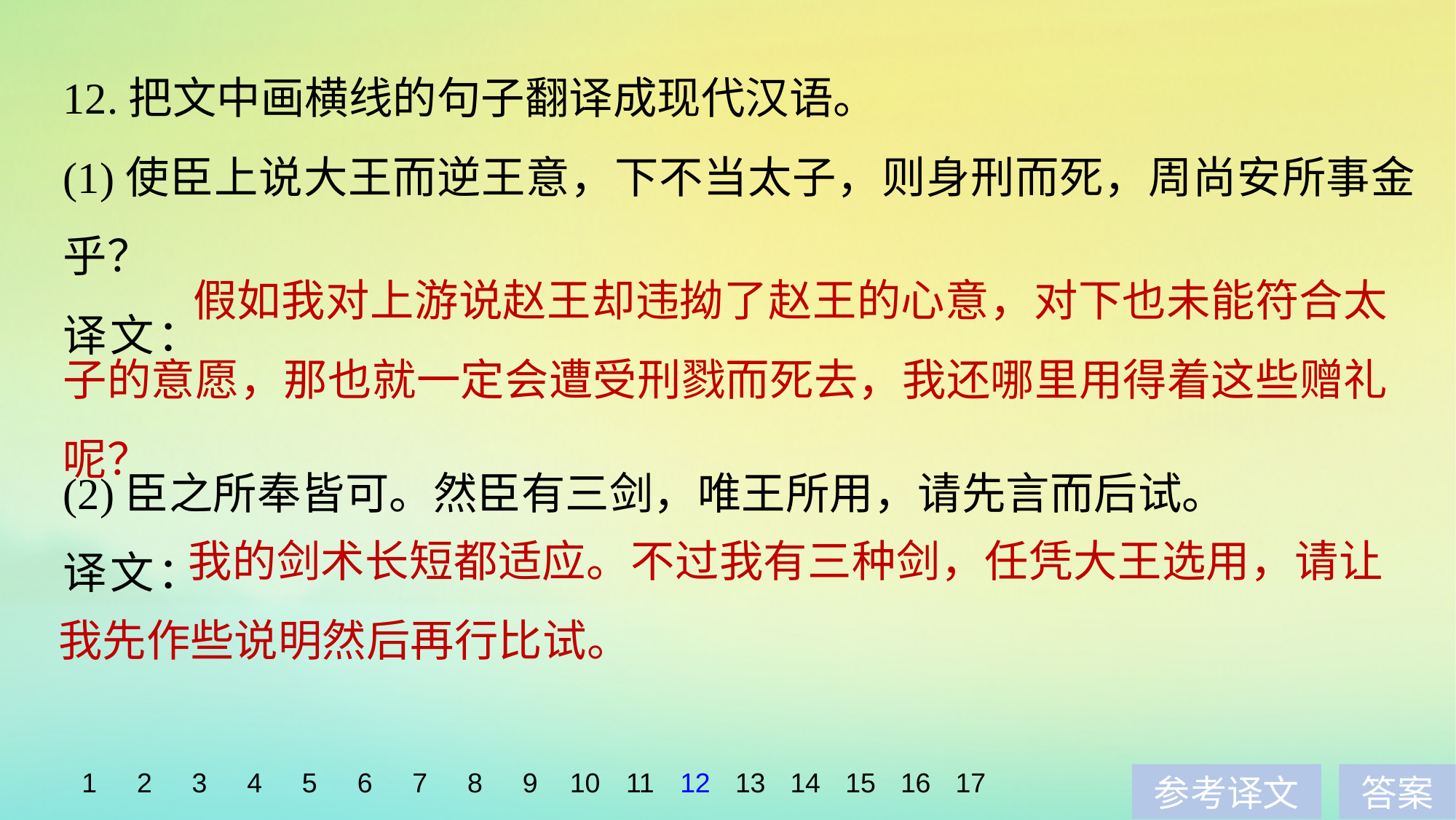

12.把文中画横线的句子翻译成现代汉语。
(1)使臣上说大王而逆王意，下不当太子，则身刑而死，周尚安所事金乎？
译文：
(2)臣之所奉皆可。然臣有三剑，唯王所用，请先言而后试。
译文：
	 假如我对上游说赵王却违拗了赵王的心意，对下也未能符合太子的意愿，那也就一定会遭受刑戮而死去，我还哪里用得着这些赠礼呢？
	 我的剑术长短都适应。不过我有三种剑，任凭大王选用，请让我先作些说明然后再行比试。
1
2
3
4
5
6
7
8
9
10
11
12
13
14
15
16
17
参考译文
答案